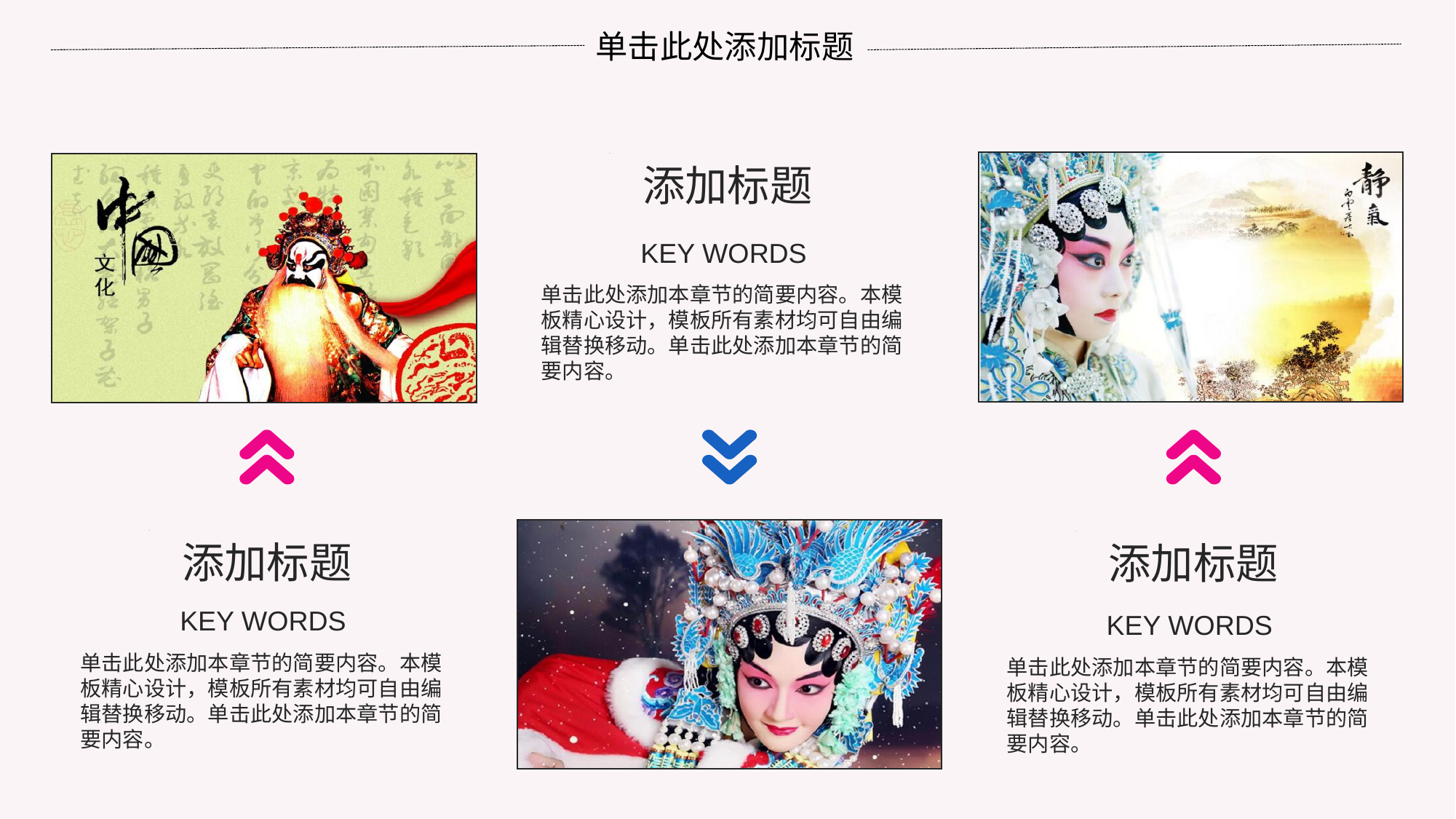

单击此处添加标题

添加标题
KEY WORDS
单击此处添加本章节的简要内容。本模板精心设计，模板所有素材均可自由编辑替换移动。单击此处添加本章节的简要内容。

添加标题
添加标题
KEY WORDS
KEY WORDS
单击此处添加本章节的简要内容。本模板精心设计，模板所有素材均可自由编辑替换移动。单击此处添加本章节的简要内容。
单击此处添加本章节的简要内容。本模板精心设计，模板所有素材均可自由编辑替换移动。单击此处添加本章节的简要内容。